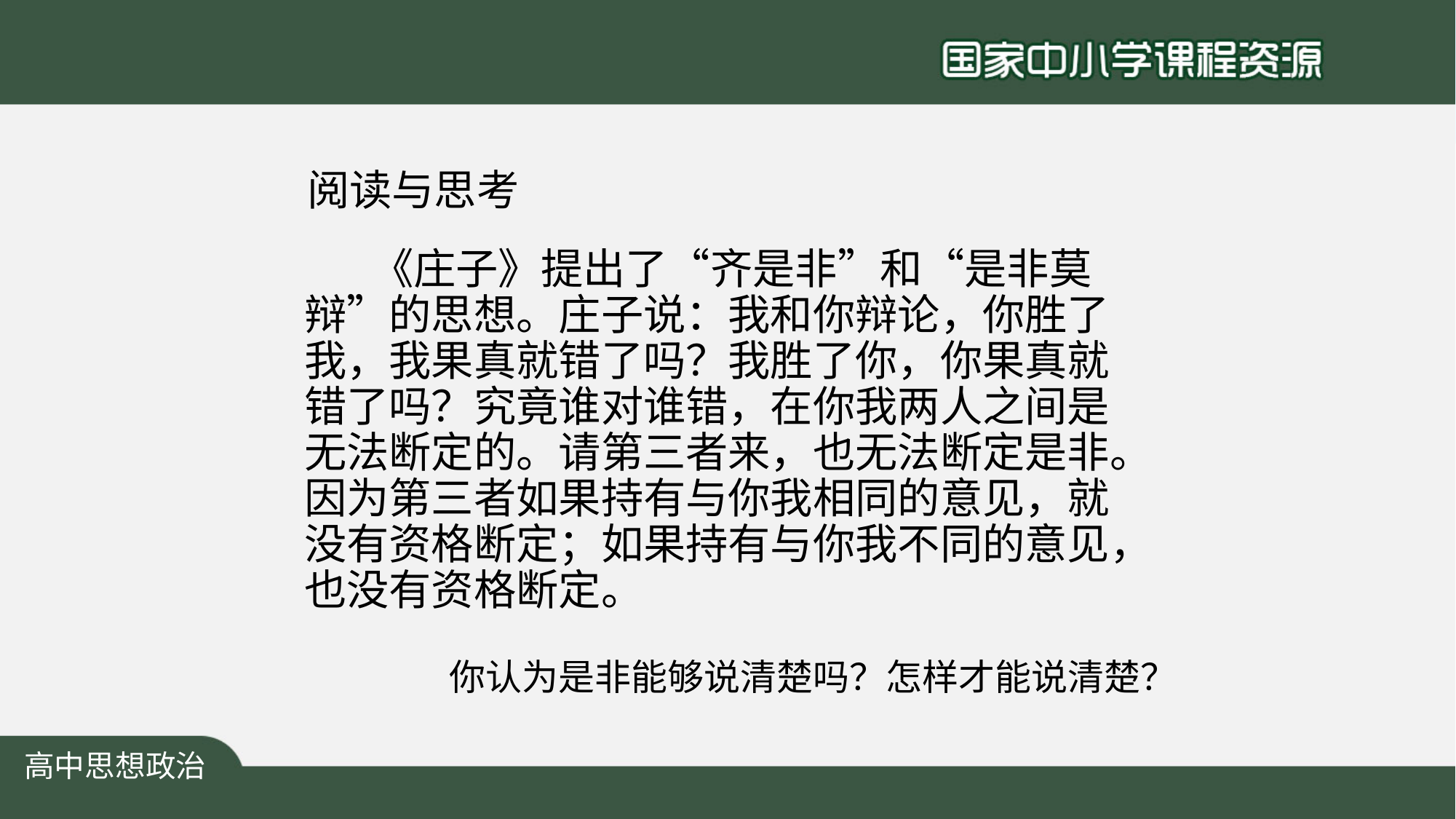

阅读与思考
      《庄子》提出了“齐是非”和“是非莫辩”的思想。庄子说：我和你辩论，你胜了我，我果真就错了吗？我胜了你，你果真就错了吗？究竟谁对谁错，在你我两人之间是无法断定的。请第三者来，也无法断定是非。因为第三者如果持有与你我相同的意见，就没有资格断定；如果持有与你我不同的意见，也没有资格断定。
你认为是非能够说清楚吗？怎样才能说清楚？